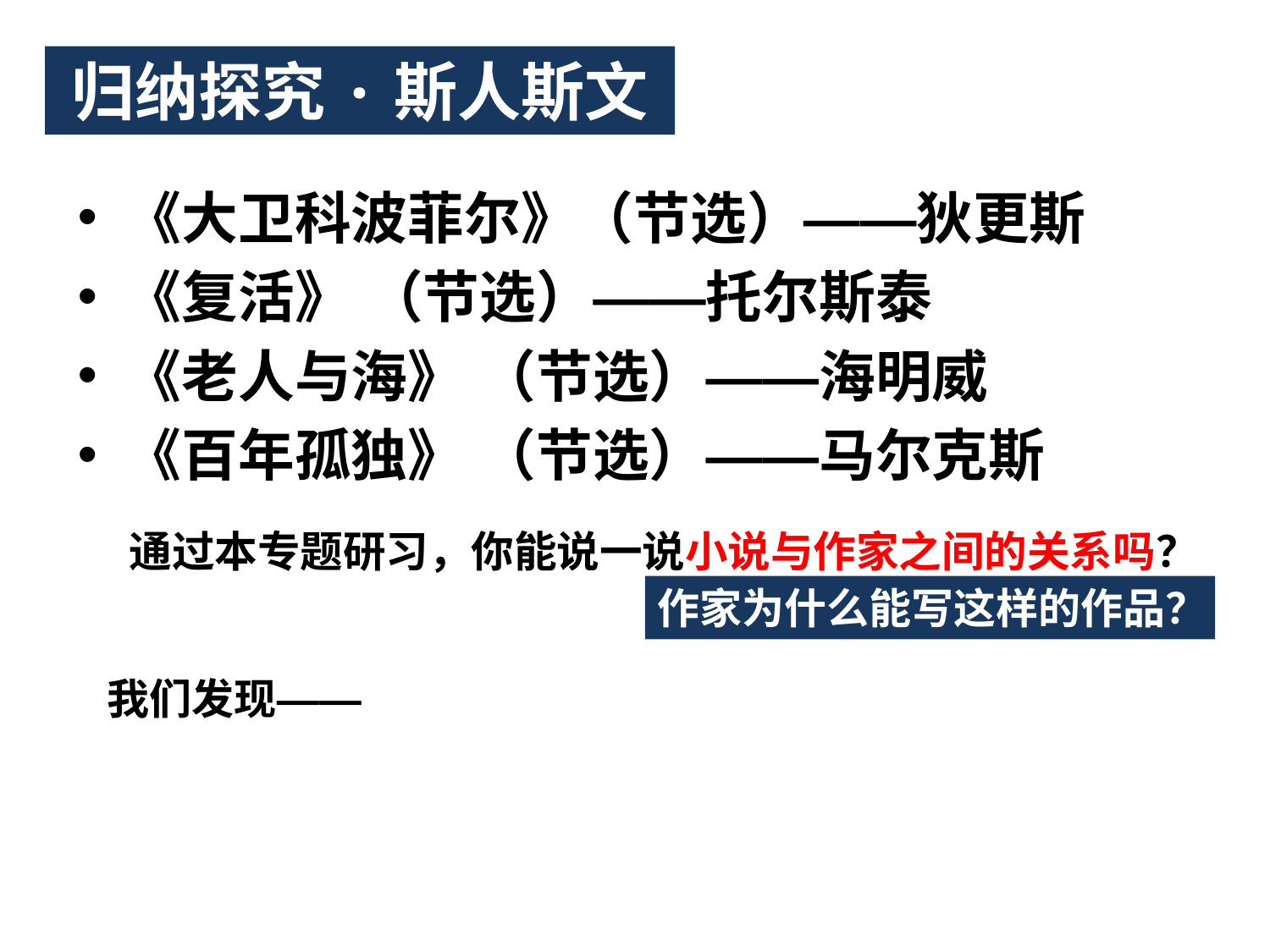

归纳探究·斯人斯文
《大卫科波菲尔》（节选）——狄更斯
《复活》 （节选）——托尔斯泰
《老人与海》 （节选）——海明威
《百年孤独》 （节选）——马尔克斯
# 通过本专题研习，你能说一说小说与作家之间的关系吗？
作家为什么能写这样的作品？
我们发现——